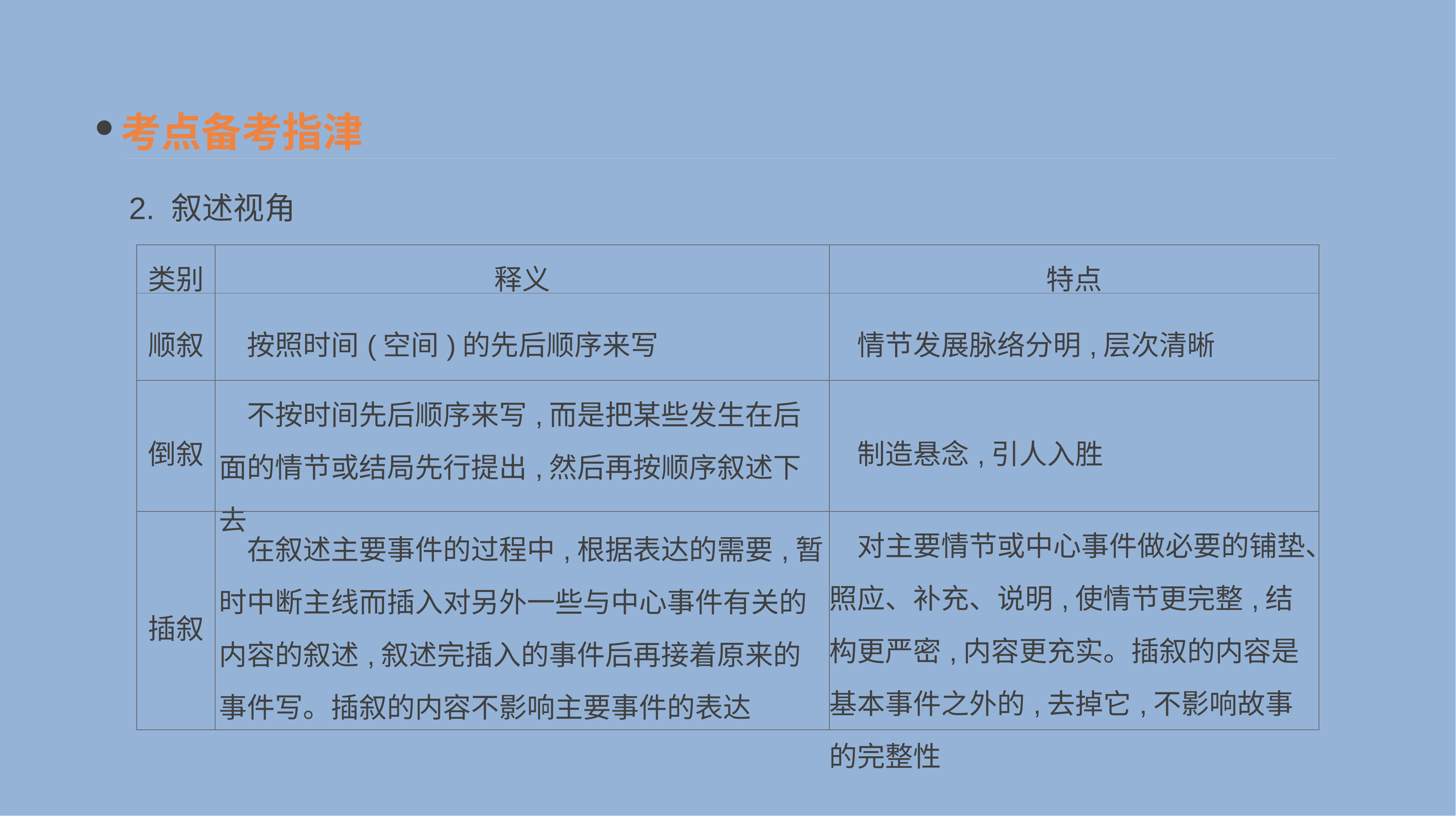

考点备考指津

2. 叙述视角
| 类别 | 释义 | 特点 |
| --- | --- | --- |
| 顺叙 | 按照时间(空间)的先后顺序来写 | 情节发展脉络分明,层次清晰 |
| 倒叙 | 不按时间先后顺序来写,而是把某些发生在后面的情节或结局先行提出,然后再按顺序叙述下去 | 制造悬念,引人入胜 |
| 插叙 | 在叙述主要事件的过程中,根据表达的需要,暂时中断主线而插入对另外一些与中心事件有关的内容的叙述,叙述完插入的事件后再接着原来的事件写。插叙的内容不影响主要事件的表达 | 对主要情节或中心事件做必要的铺垫、照应、补充、说明,使情节更完整,结构更严密,内容更充实。插叙的内容是基本事件之外的,去掉它,不影响故事的完整性 |